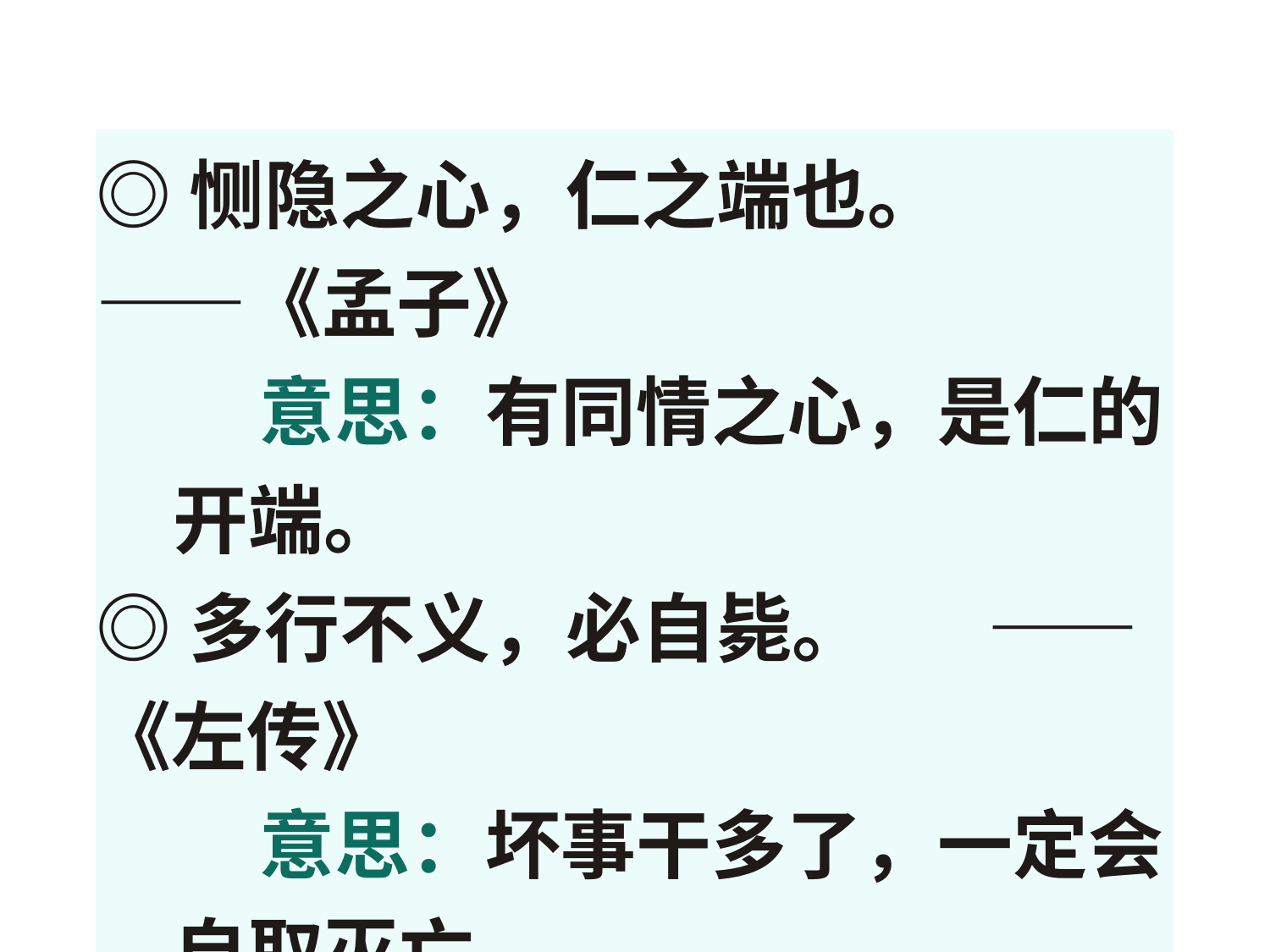

◎恻隐之心，仁之端也。     ——《孟子》
    意思：有同情之心，是仁的开端。
◎多行不义，必自毙。       ——《左传》
    意思：坏事干多了，一定会自取灭亡。
◎人有耻，则能有所不为。——《朱子语类》
    意思：一个人有了羞耻心，就不会做那些不该做的事。